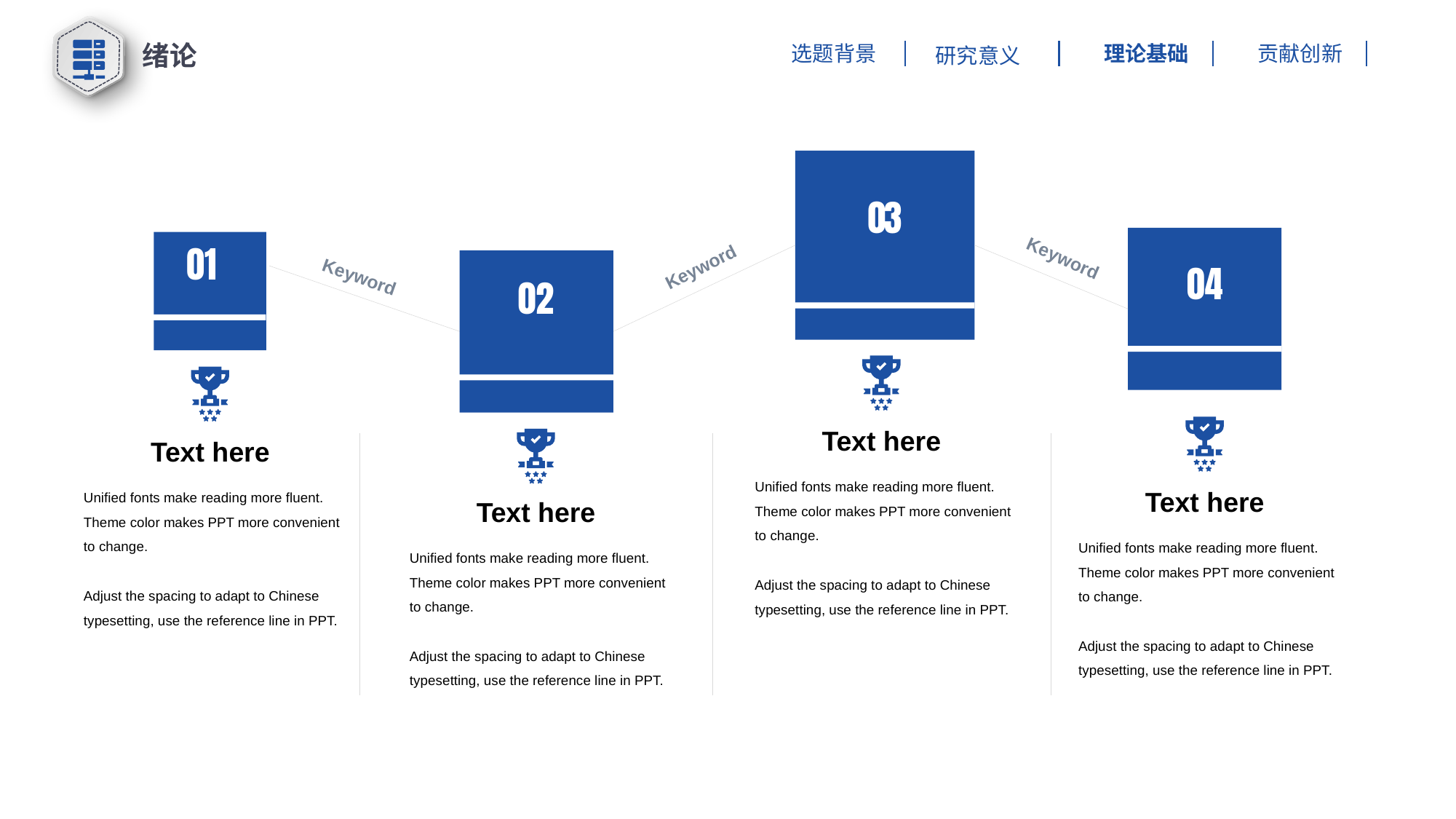

绪论
理论基础
贡献创新
选题背景
研究意义

03

Keyword

Keyword

01
Keyword

02

04

Text here

Text here

Unified fonts make reading more fluent.
Theme color makes PPT more convenient to change.

Adjust the spacing to adapt to Chinese typesetting, use the reference line in PPT.
Unified fonts make reading more fluent.
Theme color makes PPT more convenient to change.

Adjust the spacing to adapt to Chinese typesetting, use the reference line in PPT.
Text here
Text here
Unified fonts make reading more fluent.
Theme color makes PPT more convenient to change.

Adjust the spacing to adapt to Chinese typesetting, use the reference line in PPT.
Unified fonts make reading more fluent.
Theme color makes PPT more convenient to change.

Adjust the spacing to adapt to Chinese typesetting, use the reference line in PPT.